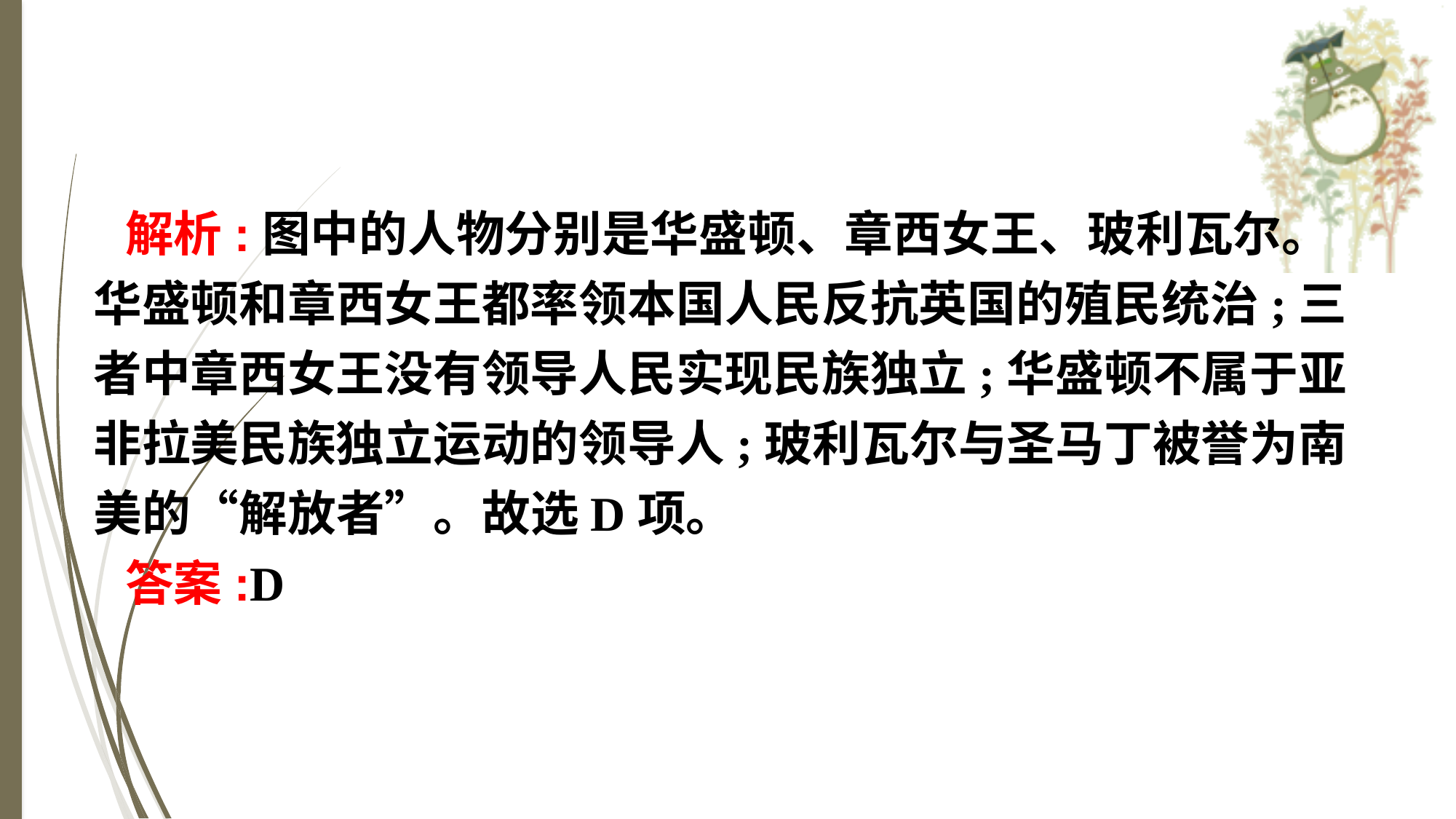

解析:图中的人物分别是华盛顿、章西女王、玻利瓦尔。华盛顿和章西女王都率领本国人民反抗英国的殖民统治;三者中章西女王没有领导人民实现民族独立;华盛顿不属于亚非拉美民族独立运动的领导人;玻利瓦尔与圣马丁被誉为南美的“解放者”。故选D项。
答案:D